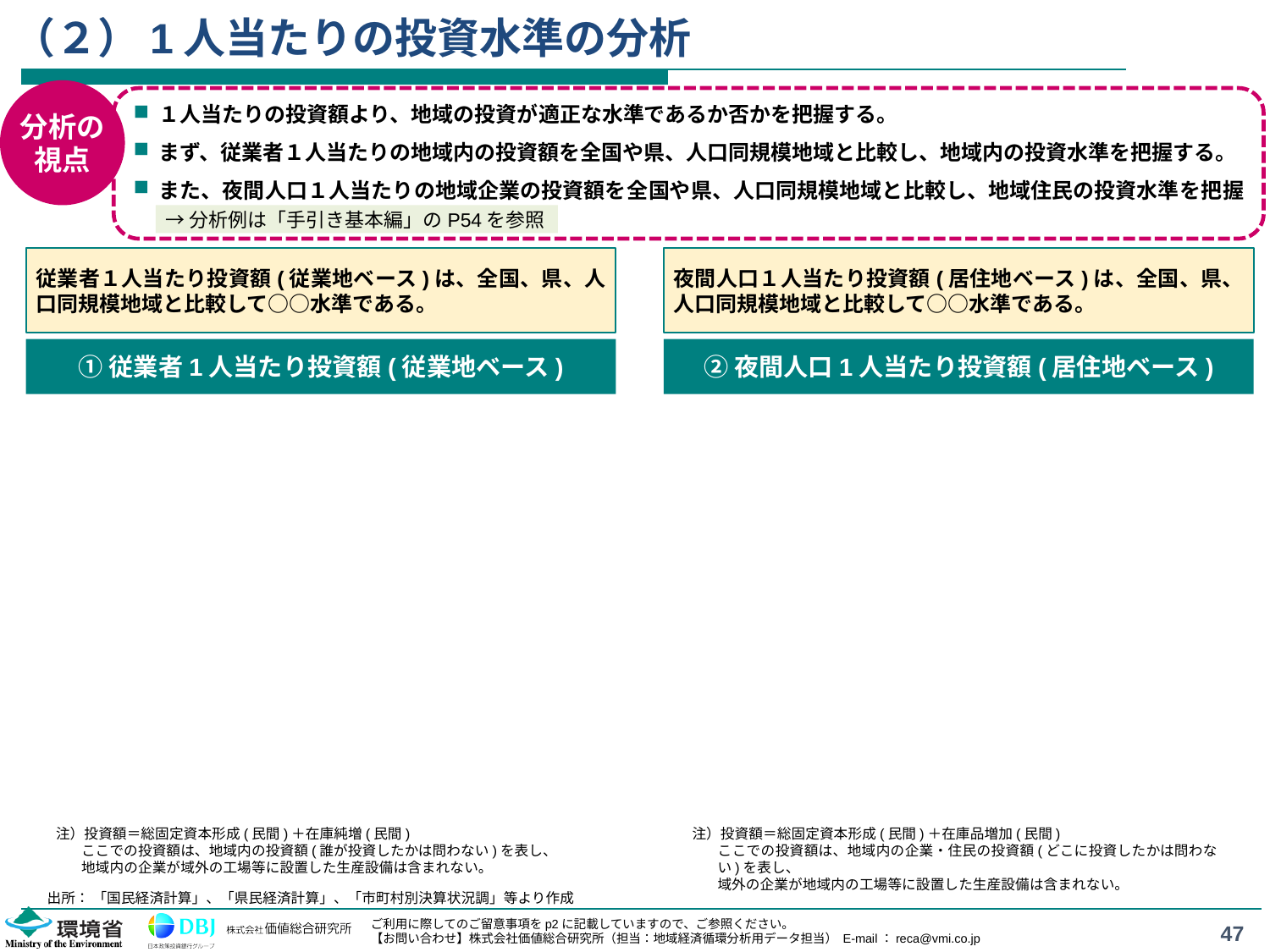

# （２）1人当たりの投資水準の分析
分析の
視点
１人当たりの投資額より、地域の投資が適正な水準であるか否かを把握する。
まず、従業者１人当たりの地域内の投資額を全国や県、人口同規模地域と比較し、地域内の投資水準を把握する。
また、夜間人口１人当たりの地域企業の投資額を全国や県、人口同規模地域と比較し、地域住民の投資水準を把握する。
→分析例は「手引き基本編」のP54を参照
従業者１人当たり投資額(従業地ベース)は、全国、県、人口同規模地域と比較して○○水準である。
夜間人口１人当たり投資額(居住地ベース)は、全国、県、人口同規模地域と比較して○○水準である。
①従業者1人当たり投資額(従業地ベース)
②夜間人口1人当たり投資額(居住地ベース)
注）投資額＝総固定資本形成(民間)＋在庫純増(民間)
	ここでの投資額は、地域内の投資額(誰が投資したかは問わない)を表し、
	地域内の企業が域外の工場等に設置した生産設備は含まれない。
注）投資額＝総固定資本形成(民間)＋在庫品増加(民間)
	ここでの投資額は、地域内の企業・住民の投資額(どこに投資したかは問わない)を表し、
	域外の企業が地域内の工場等に設置した生産設備は含まれない。
出所： 「国民経済計算」、「県民経済計算」、「市町村別決算状況調」等より作成
47